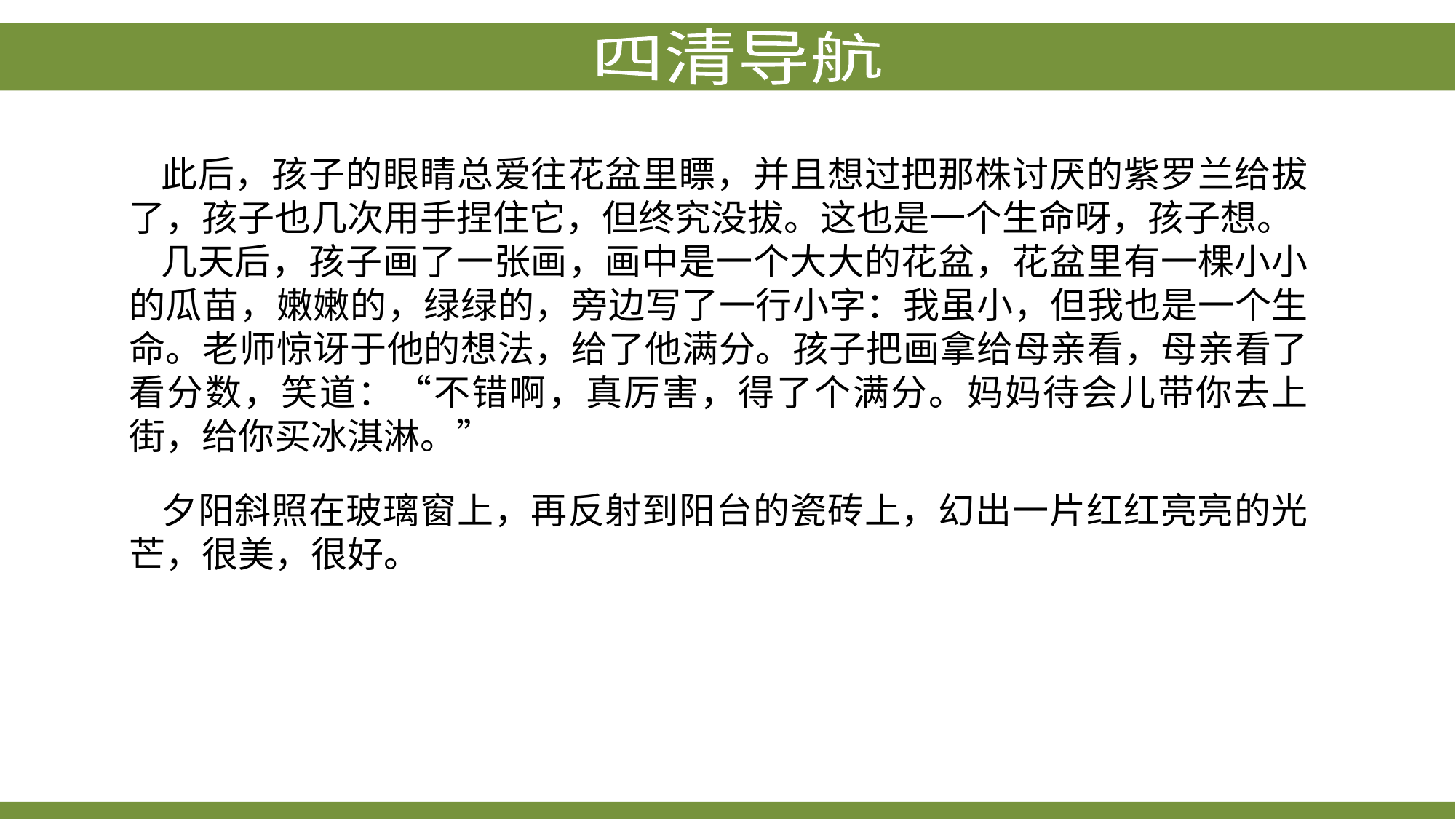

此后，孩子的眼睛总爱往花盆里瞟，并且想过把那株讨厌的紫罗兰给拔了，孩子也几次用手捏住它，但终究没拔。这也是一个生命呀，孩子想。
几天后，孩子画了一张画，画中是一个大大的花盆，花盆里有一棵小小的瓜苗，嫩嫩的，绿绿的，旁边写了一行小字：我虽小，但我也是一个生命。老师惊讶于他的想法，给了他满分。孩子把画拿给母亲看，母亲看了看分数，笑道：“不错啊，真厉害，得了个满分。妈妈待会儿带你去上街，给你买冰淇淋。”
夕阳斜照在玻璃窗上，再反射到阳台的瓷砖上，幻出一片红红亮亮的光芒，很美，很好。